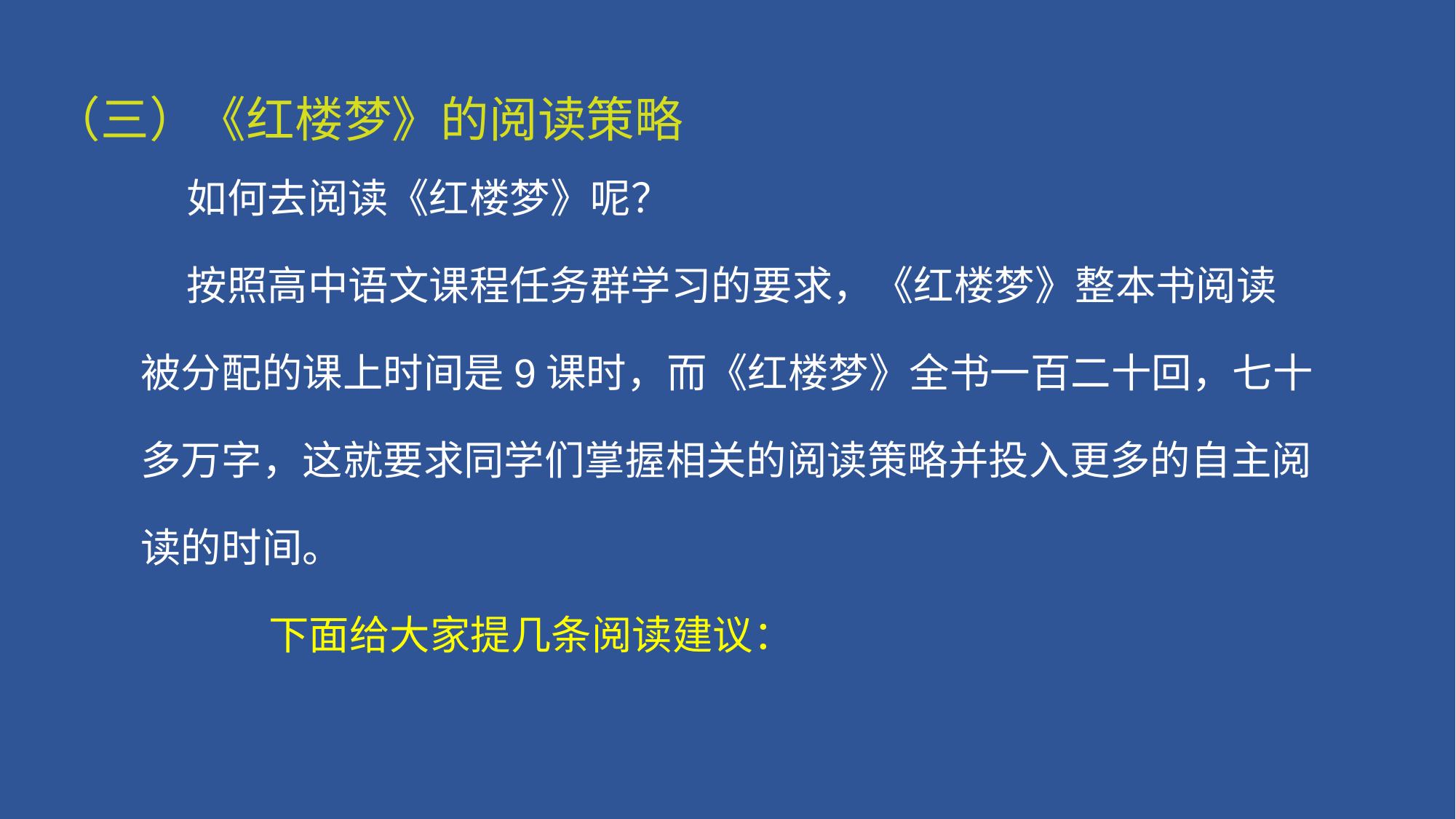

（三）《红楼梦》的阅读策略
    如何去阅读《红楼梦》呢？
    按照高中语文课程任务群学习的要求，《红楼梦》整本书阅读被分配的课上时间是9课时，而《红楼梦》全书一百二十回，七十多万字，这就要求同学们掌握相关的阅读策略并投入更多的自主阅读的时间。
             下面给大家提几条阅读建议：